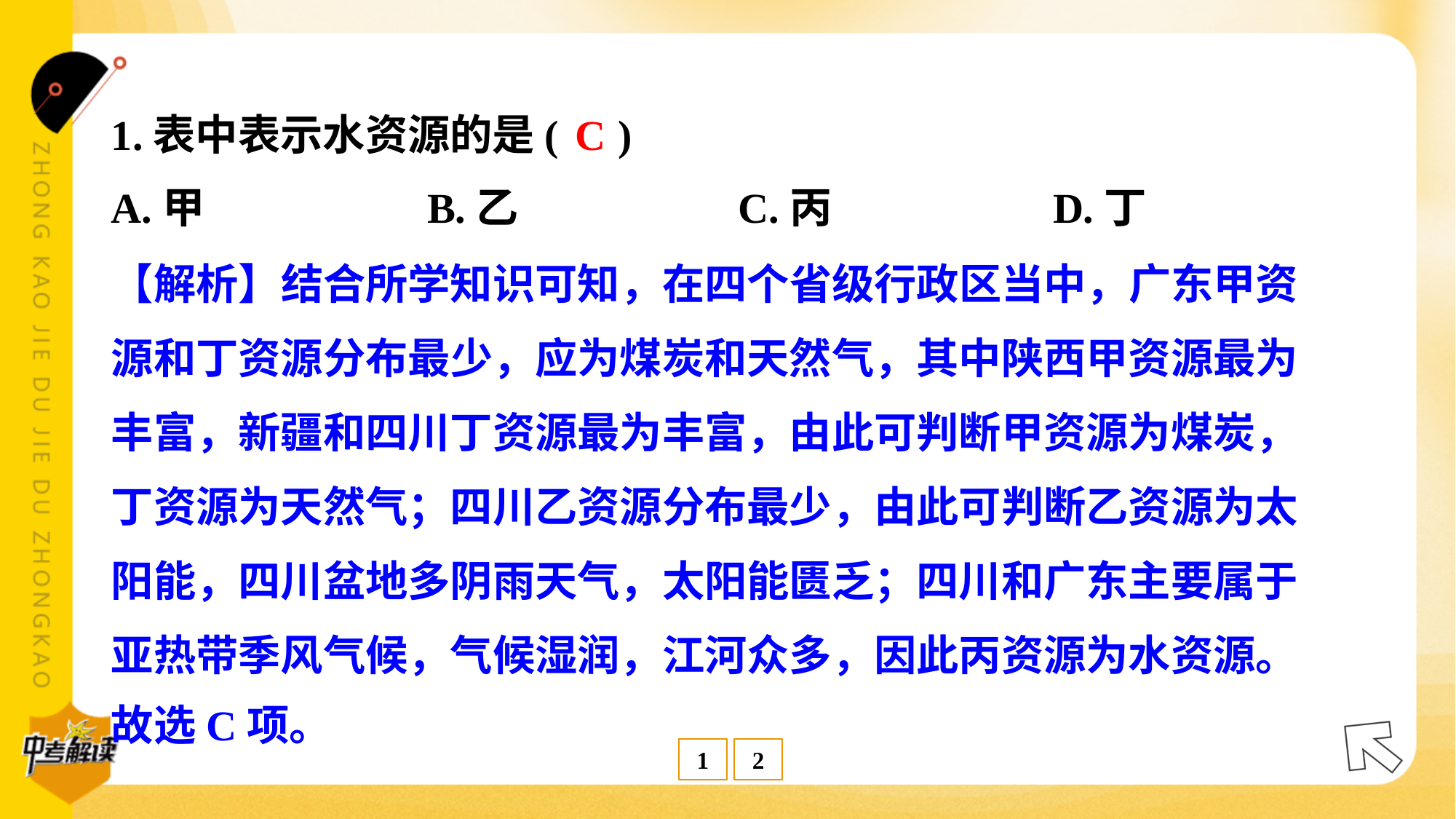

C
1.表中表示水资源的是(     )
A.甲	B.乙	C.丙	D.丁
【解析】结合所学知识可知，在四个省级行政区当中，广东甲资
源和丁资源分布最少，应为煤炭和天然气，其中陕西甲资源最为
丰富，新疆和四川丁资源最为丰富，由此可判断甲资源为煤炭，
丁资源为天然气；四川乙资源分布最少，由此可判断乙资源为太
阳能，四川盆地多阴雨天气，太阳能匮乏；四川和广东主要属于
亚热带季风气候，气候湿润，江河众多，因此丙资源为水资源。
故选C项。